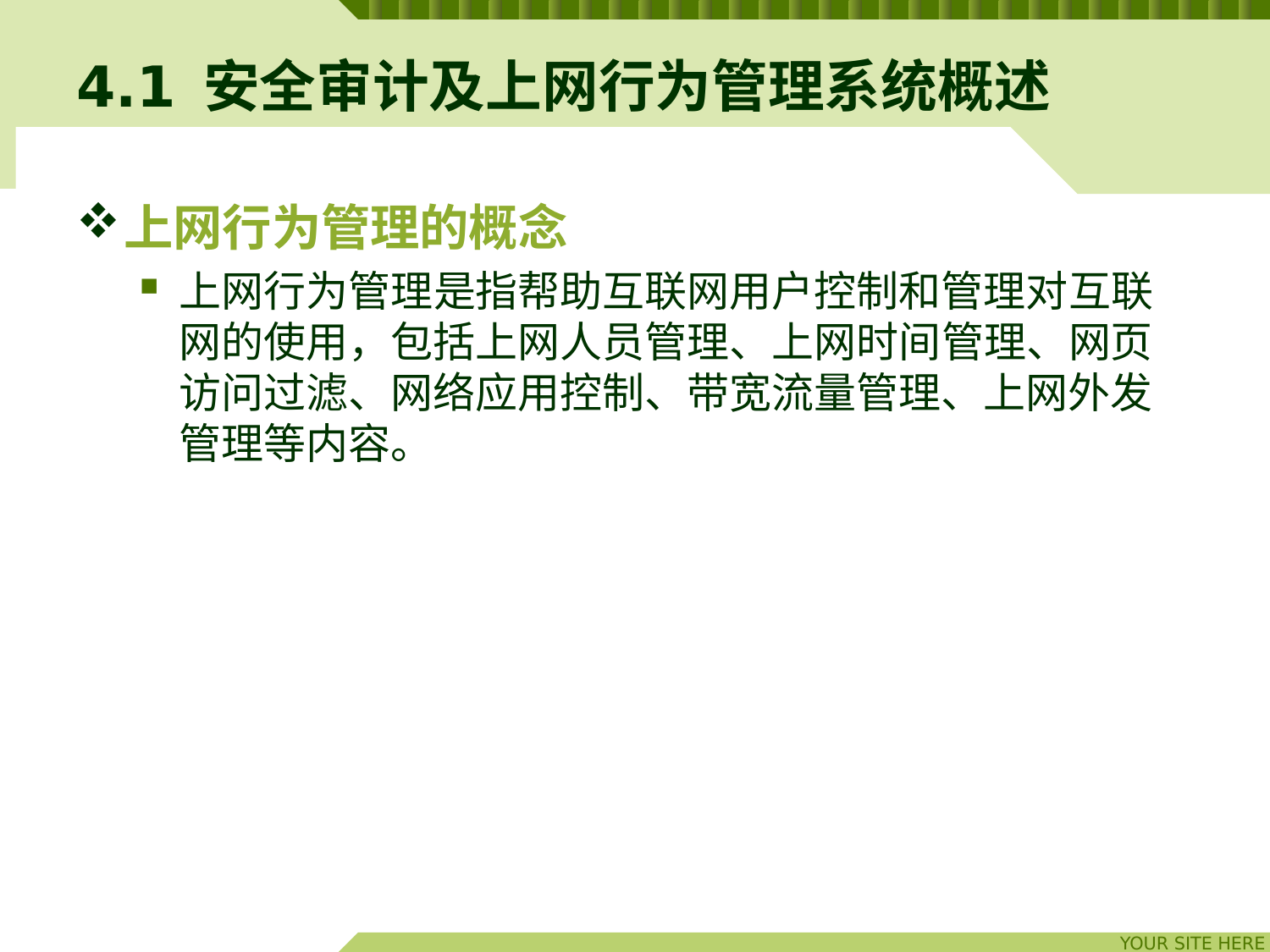

# 4.1	安全审计及上网行为管理系统概述
上网行为管理的概念
上网行为管理是指帮助互联网用户控制和管理对互联网的使用，包括上网人员管理、上网时间管理、网页访问过滤、网络应用控制、带宽流量管理、上网外发管理等内容。